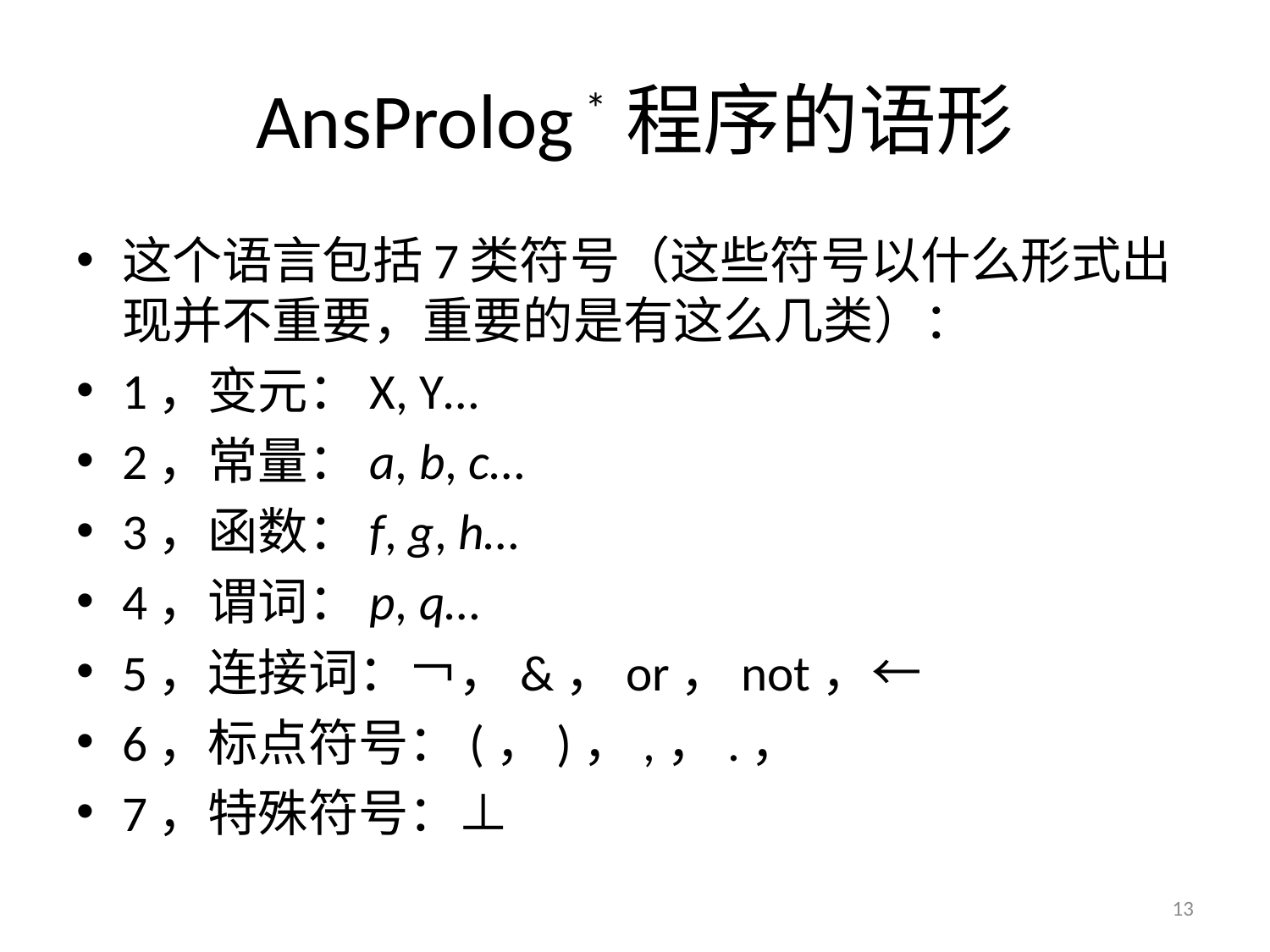

# AnsProlog *程序的语形
这个语言包括7类符号（这些符号以什么形式出现并不重要，重要的是有这么几类）：
1，变元：X, Y…
2，常量：a, b, c…
3，函数：f, g, h…
4，谓词：p, q…
5，连接词：￢，&，or，not，←
6，标点符号：(，)，,，.，
7，特殊符号：⊥
13